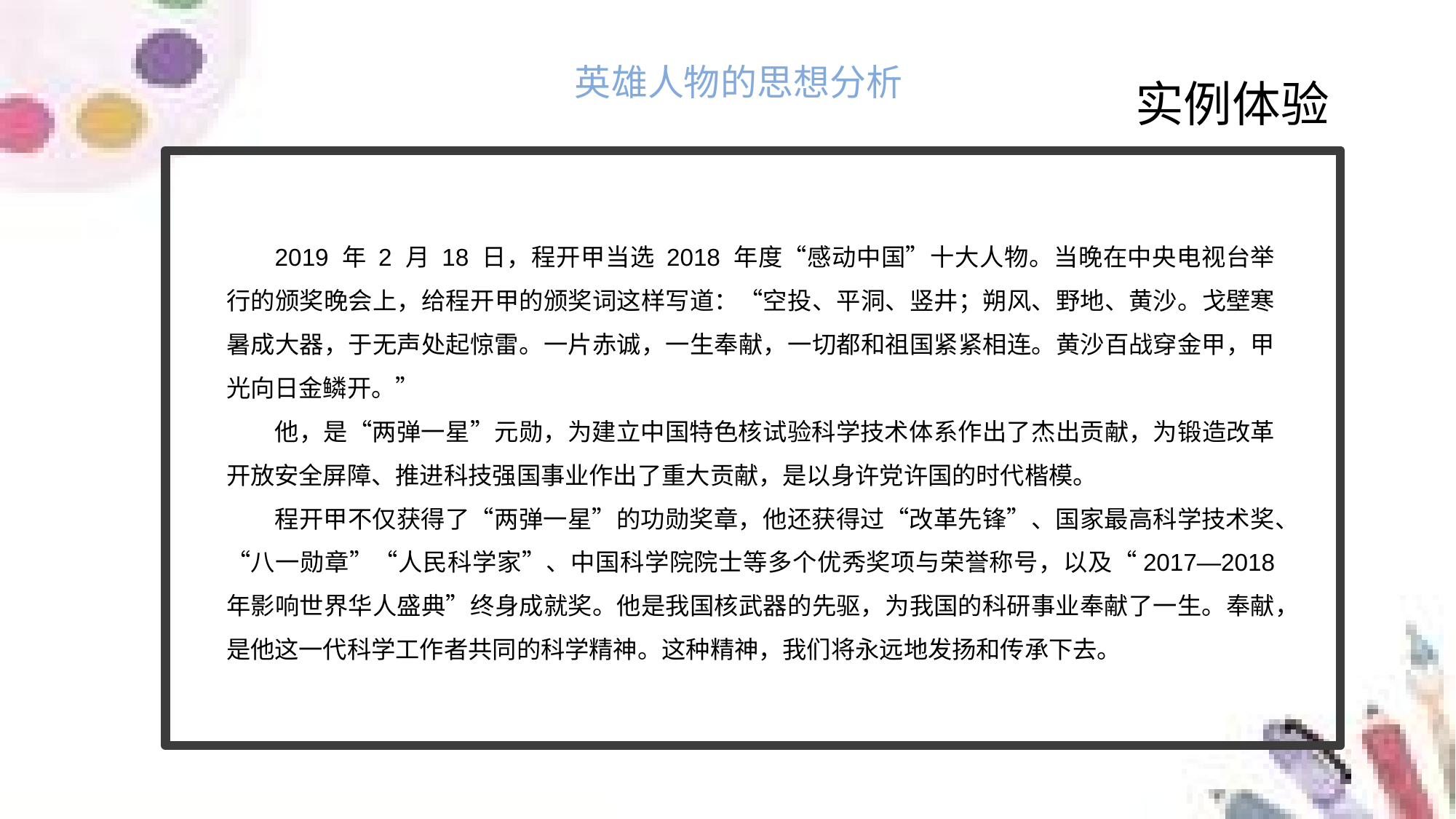

英雄人物的思想分析
实例体验

2019 年 2 月 18 日，程开甲当选 2018 年度“感动中国”十大人物。当晚在中央电视台举行的颁奖晚会上，给程开甲的颁奖词这样写道：“空投、平洞、竖井；朔风、野地、黄沙。戈壁寒暑成大器，于无声处起惊雷。一片赤诚，一生奉献，一切都和祖国紧紧相连。黄沙百战穿金甲，甲光向日金鳞开。”
他，是“两弹一星”元勋，为建立中国特色核试验科学技术体系作出了杰出贡献，为锻造改革开放安全屏障、推进科技强国事业作出了重大贡献，是以身许党许国的时代楷模。
程开甲不仅获得了“两弹一星”的功勋奖章，他还获得过“改革先锋”、国家最高科学技术奖、“八一勋章”“人民科学家”、中国科学院院士等多个优秀奖项与荣誉称号，以及“2017—2018 年影响世界华人盛典”终身成就奖。他是我国核武器的先驱，为我国的科研事业奉献了一生。奉献，是他这一代科学工作者共同的科学精神。这种精神，我们将永远地发扬和传承下去。